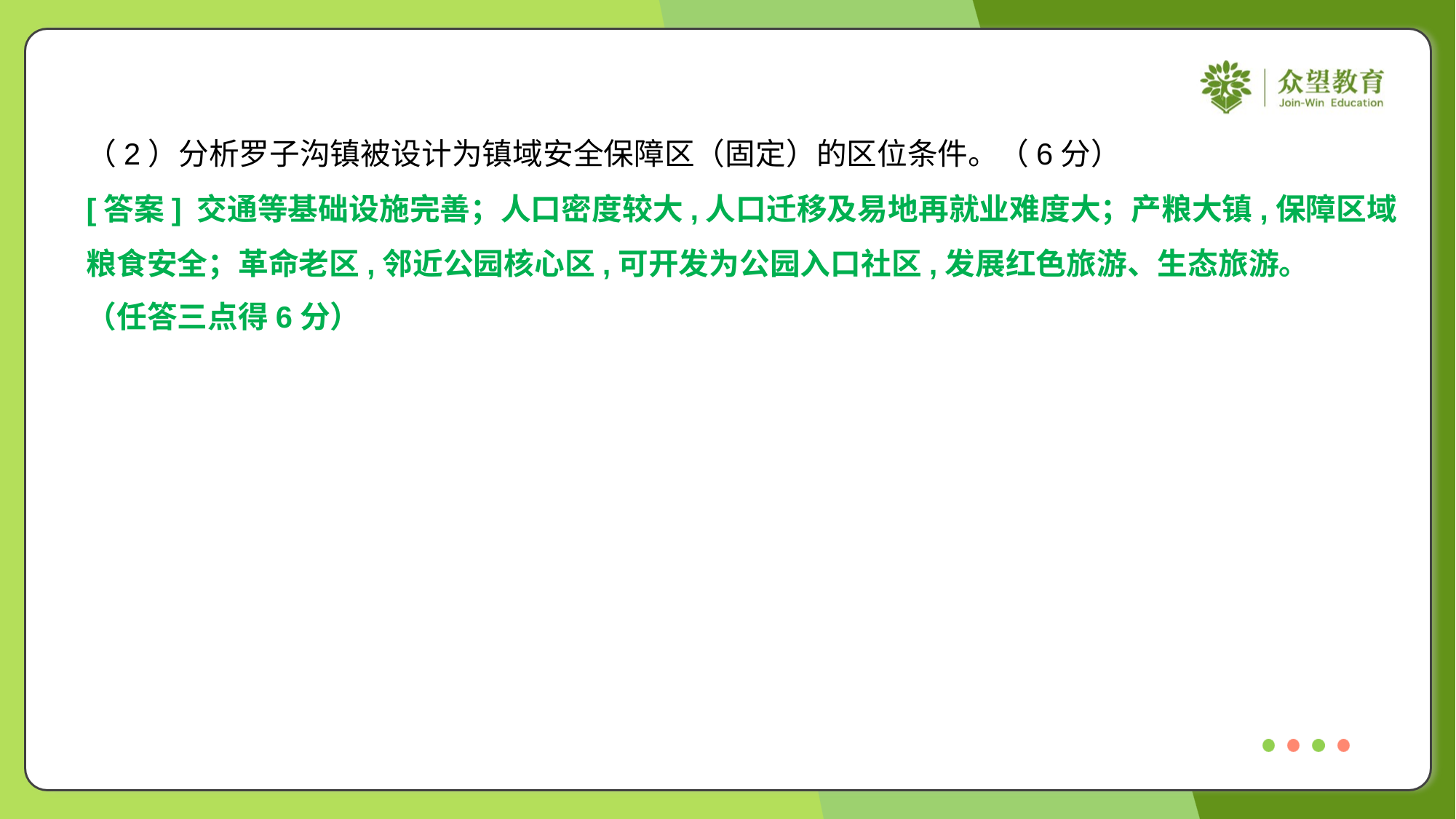

（2）分析罗子沟镇被设计为镇域安全保障区（固定）的区位条件。（6分）
[答案] 交通等基础设施完善；人口密度较大,人口迁移及易地再就业难度大；产粮大镇,保障区域
粮食安全；革命老区,邻近公园核心区,可开发为公园入口社区,发展红色旅游、生态旅游。
（任答三点得6分）